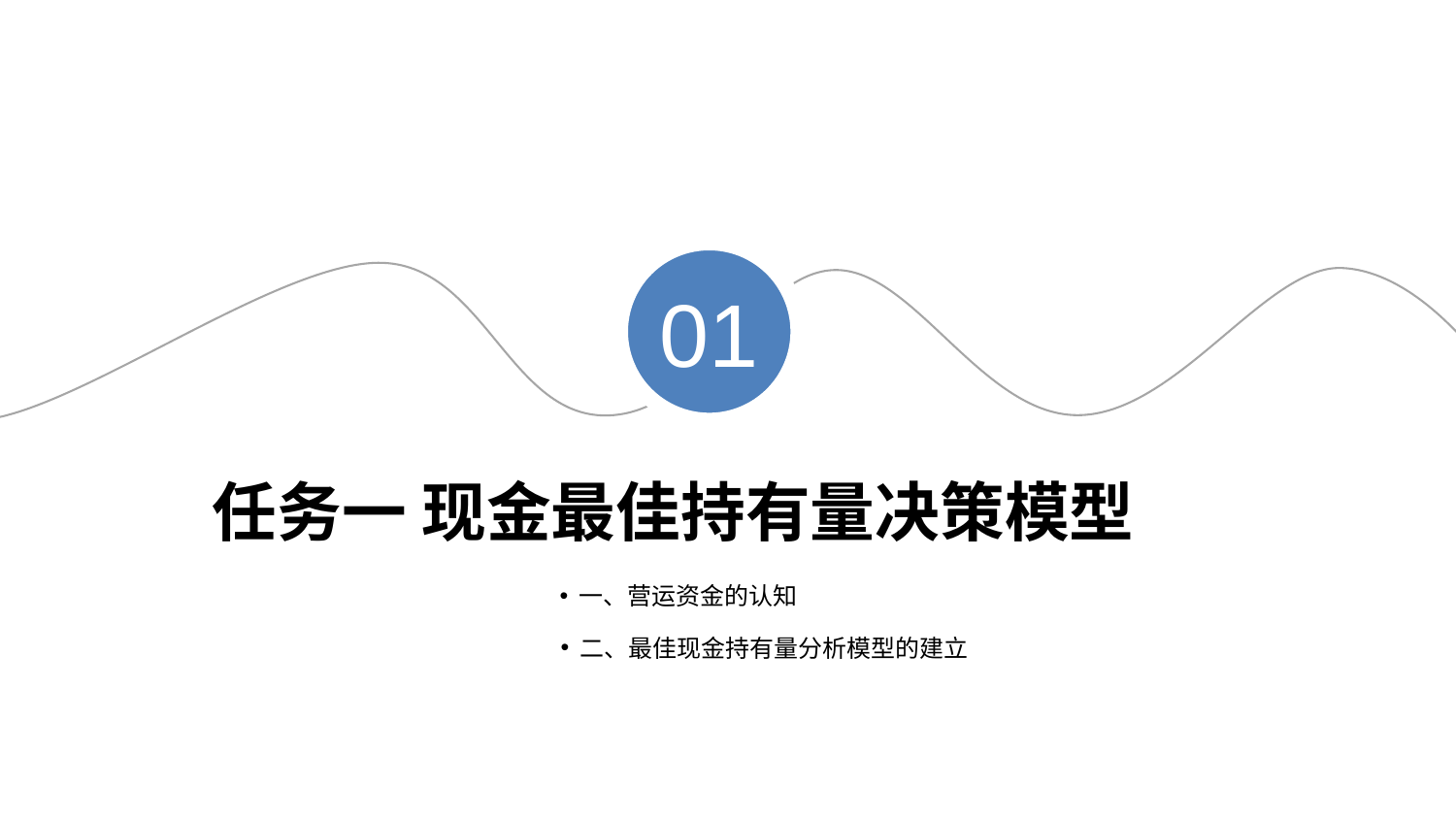

01

任务一 现金最佳持有量决策模型
一、营运资金的认知
二、最佳现金持有量分析模型的建立